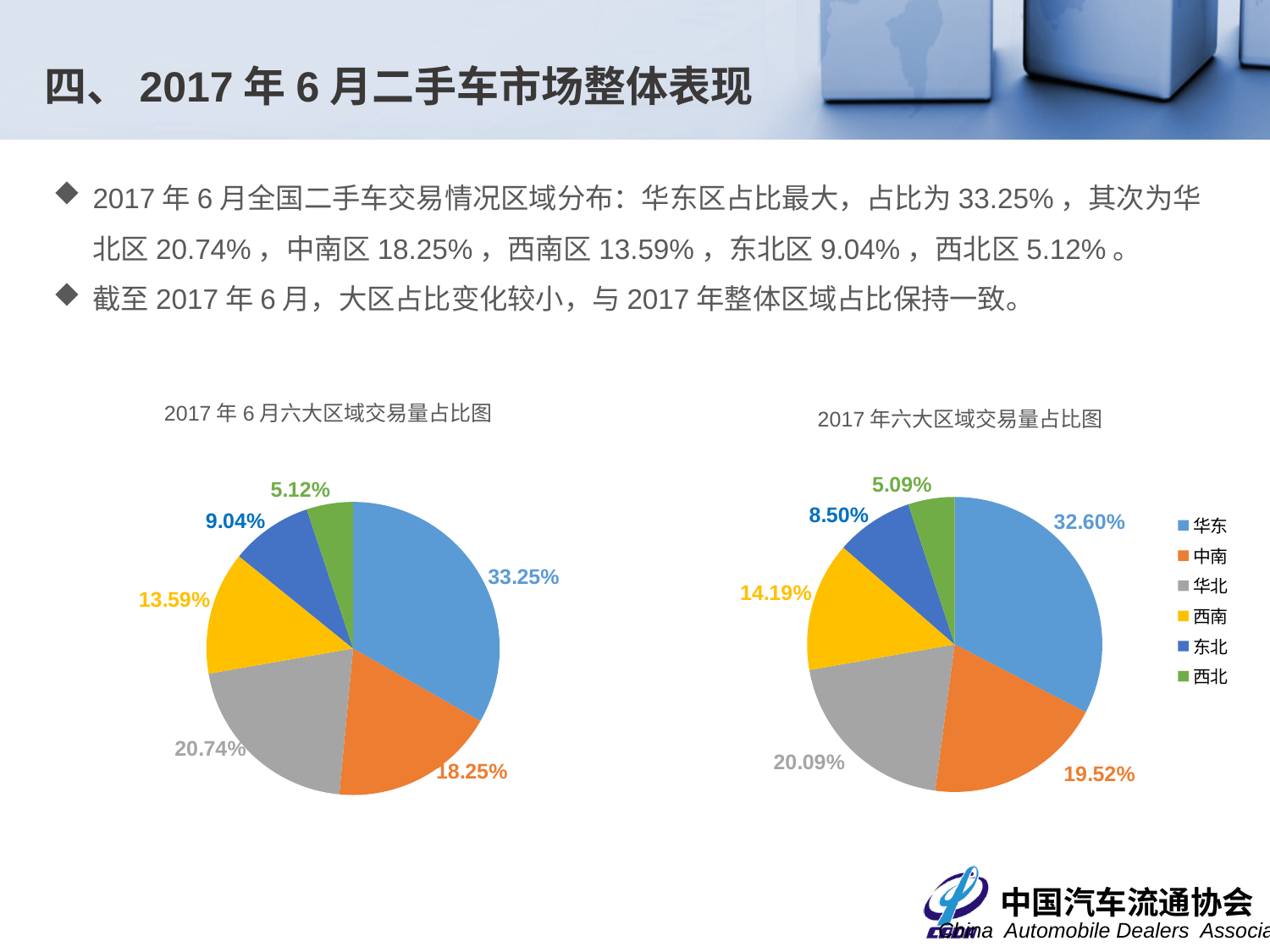

四、2017年6月二手车市场整体表现
2017年6月全国二手车交易情况区域分布：华东区占比最大，占比为33.25%，其次为华北区20.74%，中南区18.25%，西南区13.59%，东北区9.04%，西北区5.12%。
截至2017年6月，大区占比变化较小，与2017年整体区域占比保持一致。

### Chart: 2017年六大区域交易量占比图

| Category |  |
|---|---|
| 华东 | 0.32602282181817366 |
| 中南 | 0.195188804865524 |
| 华北 | 0.20091476278427123 |
| 西南 | 0.14194455679091617 |
| 东北 | 0.08501781920269143 |
| 西北 | 0.05091123453842539 |

### Chart

| Category | 交易占比 |
|---|---|
| 华东 | 0.3324934321209464 |
| 中南 | 0.182536701714715 |
| 华北 | 0.20740365013387416 |
| 西南 | 0.13591008442894817 |
| 东北 | 0.09041893097967395 |
| 西北 | 0.0512372006218431 |
2017年6月六大区域交易量占比图